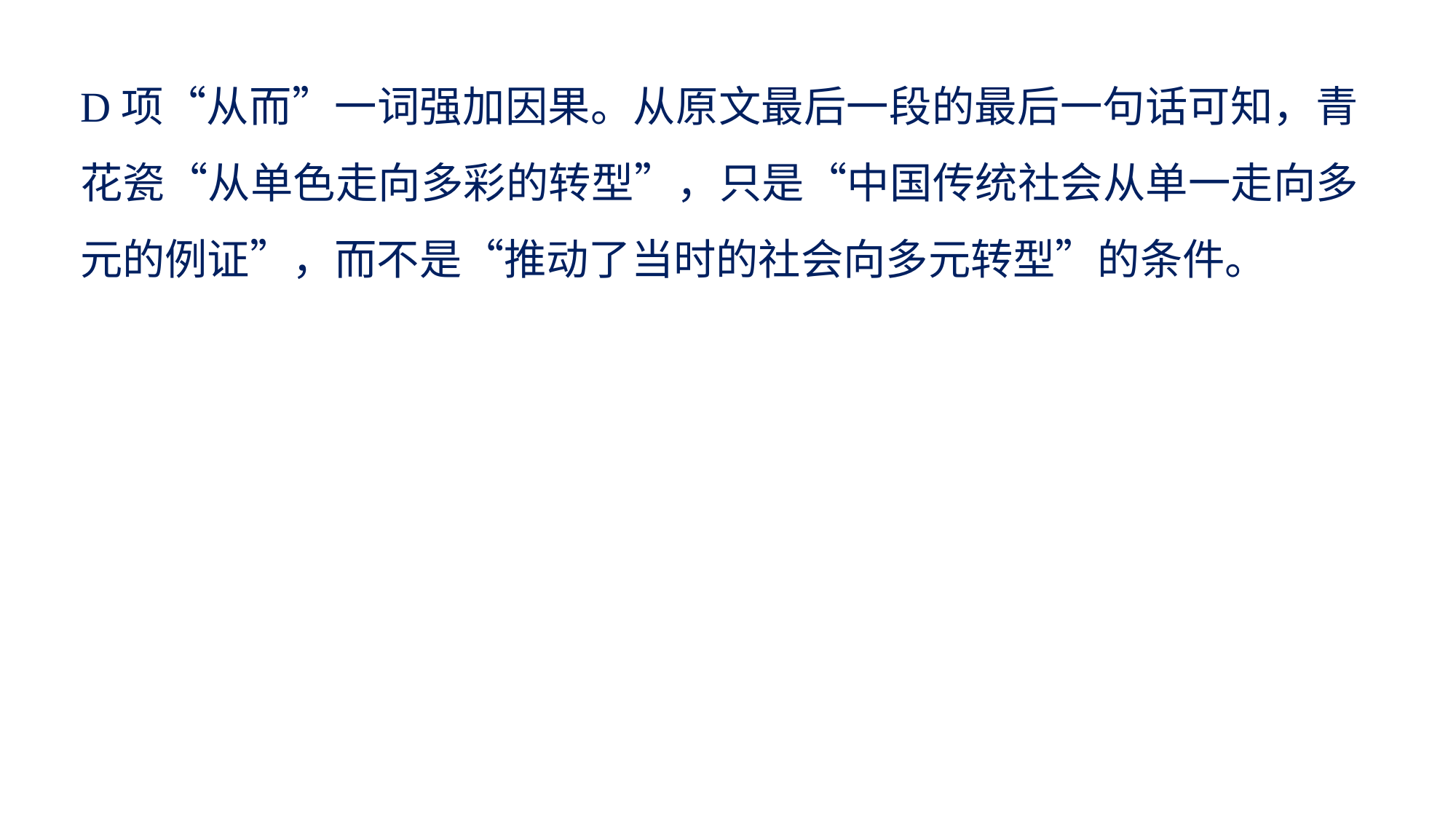

D项“从而”一词强加因果。从原文最后一段的最后一句话可知，青花瓷“从单色走向多彩的转型”，只是“中国传统社会从单一走向多元的例证”，而不是“推动了当时的社会向多元转型”的条件。